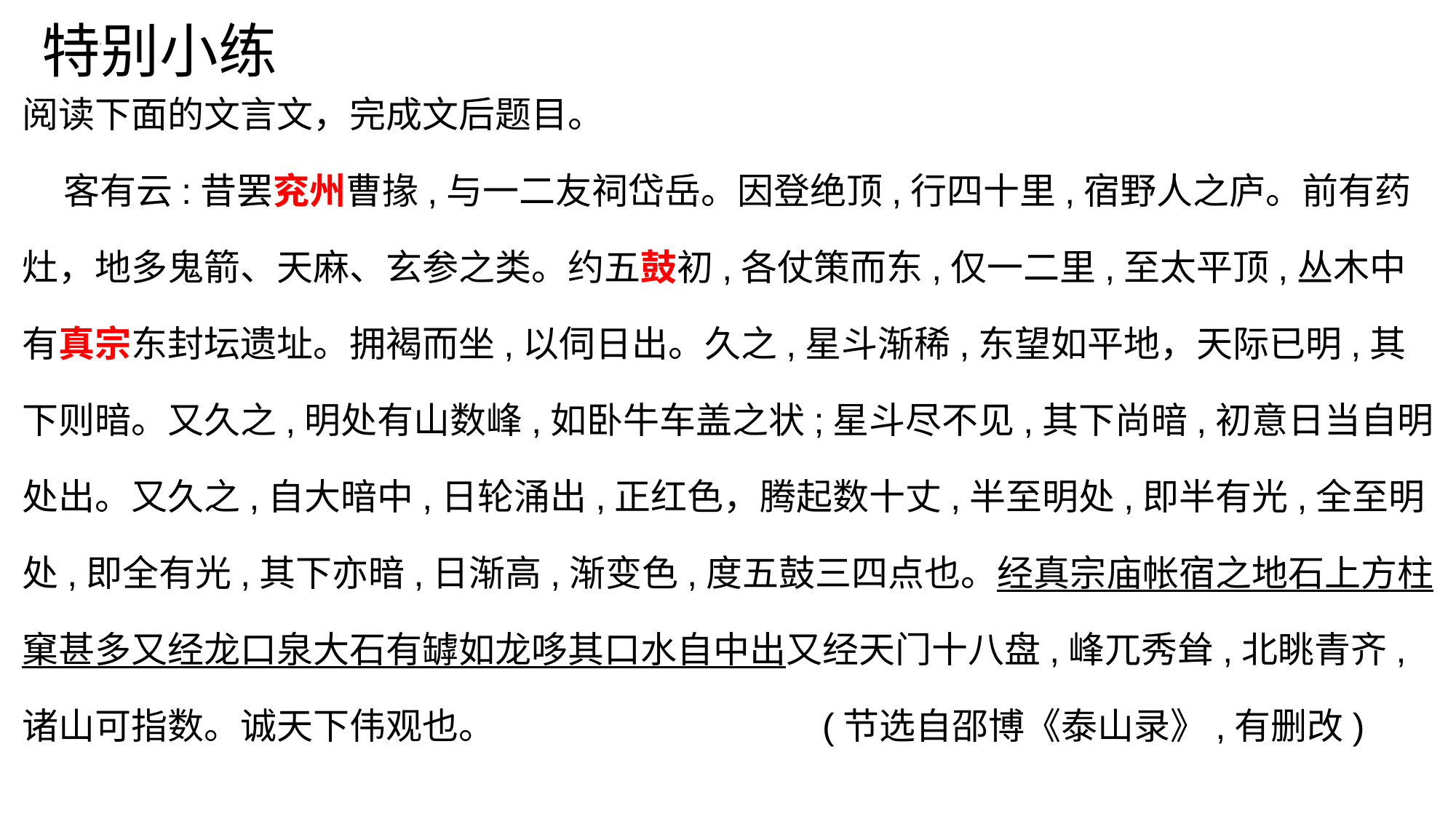

特别小练
阅读下面的文言文，完成文后题目。
    客有云:昔罢兖州曹掾,与一二友祠岱岳。因登绝顶,行四十里,宿野人之庐。前有药灶，地多鬼箭、天麻、玄参之类。约五鼓初,各仗策而东,仅一二里,至太平顶,丛木中有真宗东封坛遗址。拥褐而坐,以伺日出。久之,星斗渐稀,东望如平地，天际已明,其下则暗。又久之,明处有山数峰,如卧牛车盖之状;星斗尽不见,其下尚暗,初意日当自明处出。又久之,自大暗中,日轮涌出,正红色，腾起数十丈,半至明处,即半有光,全至明处,即全有光,其下亦暗,日渐高,渐变色,度五鼓三四点也。经真宗庙帐宿之地石上方柱窠甚多又经龙口泉大石有罅如龙哆其口水自中出又经天门十八盘,峰兀秀耸,北眺青齐,诸山可指数。诚天下伟观也。	                              (节选自邵博《泰山录》,有删改)